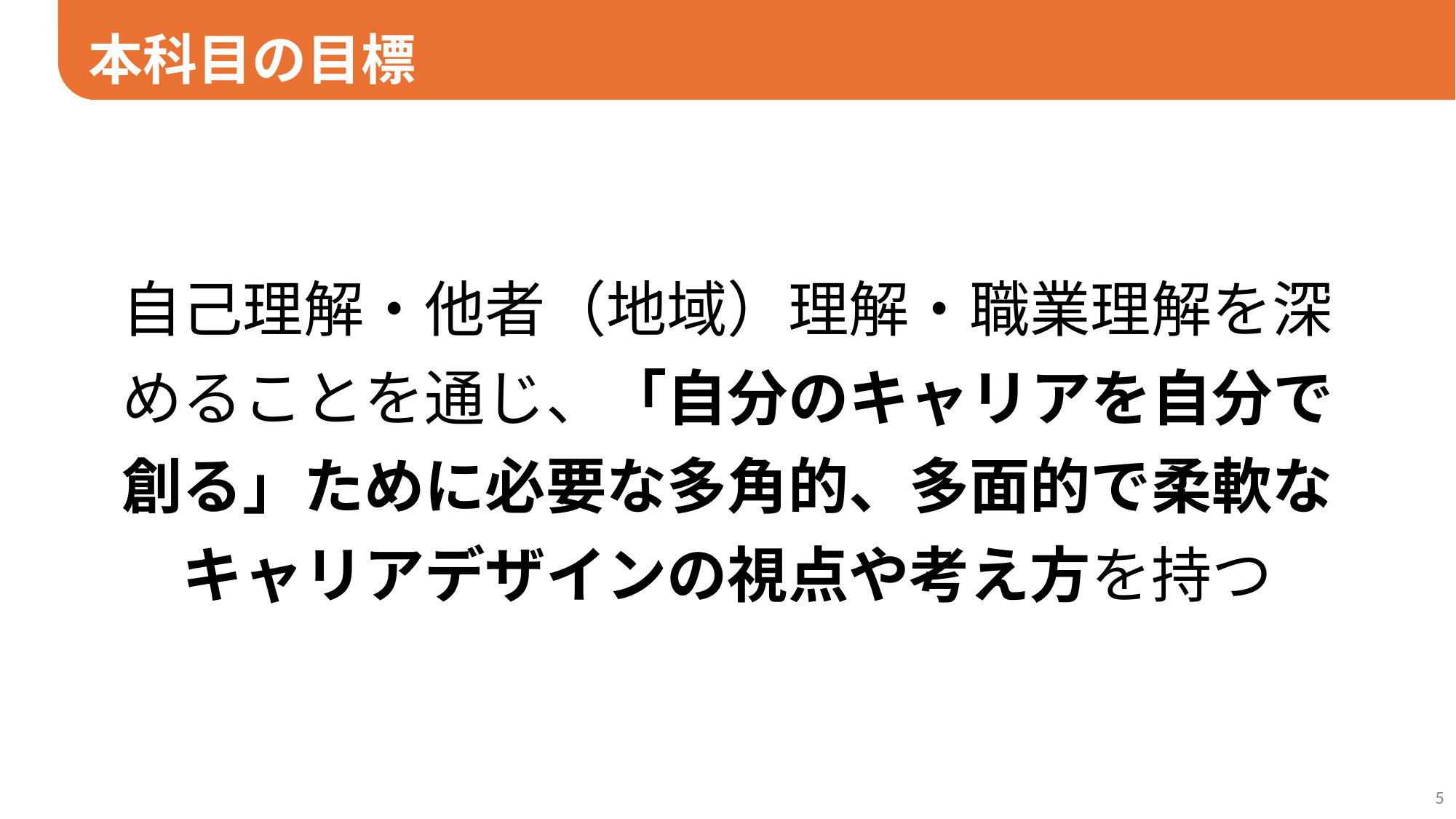

本科目の目標
自己理解・他者（地域）理解・職業理解を深めることを通じ、「自分のキャリアを自分で創る」ために必要な多角的、多面的で柔軟なキャリアデザインの視点や考え方を持つ
5